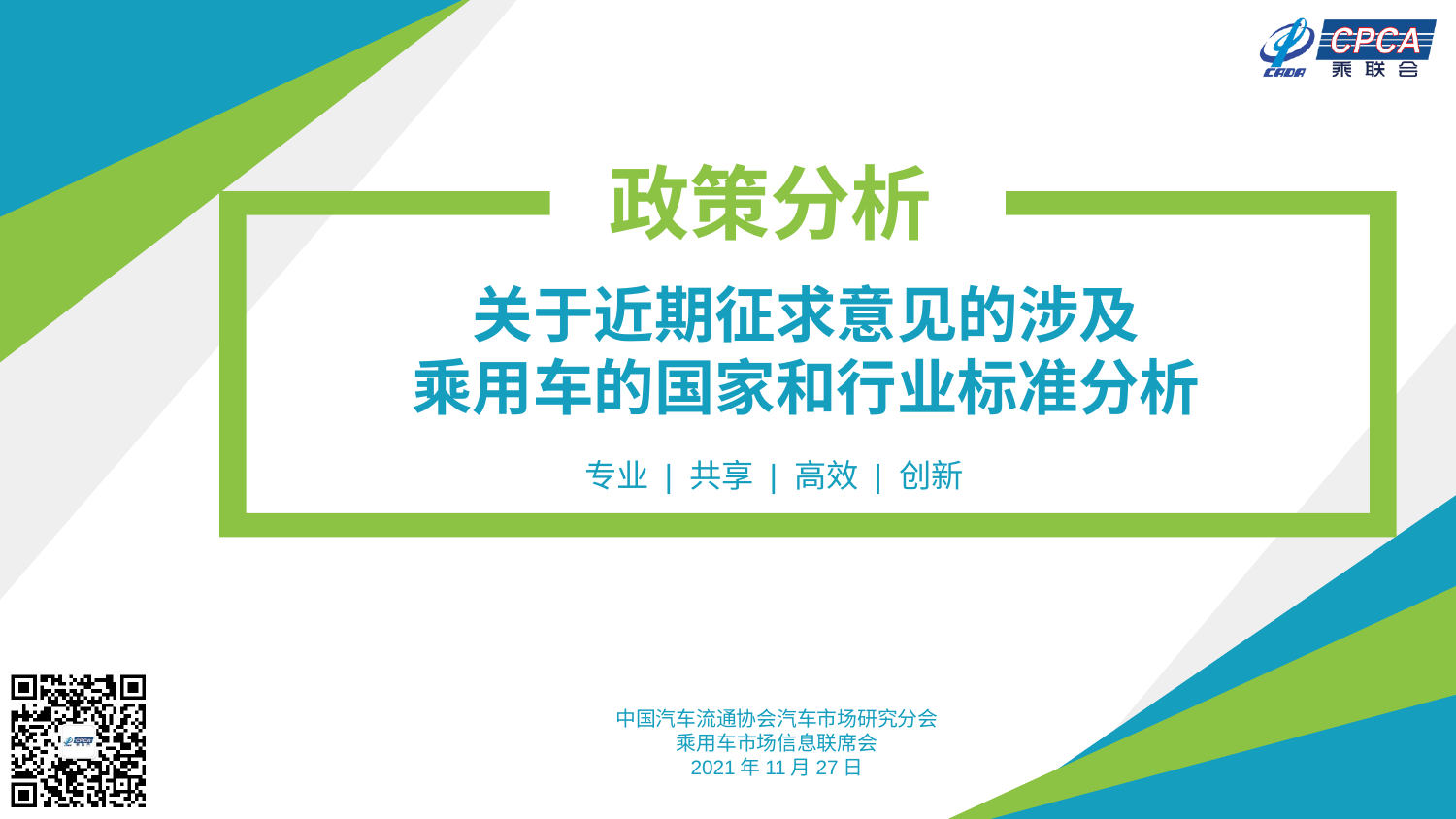

关于近期征求意见的涉及
乘用车的国家和行业标准分析
中国汽车流通协会汽车市场研究分会
乘用车市场信息联席会
2021年11月27日